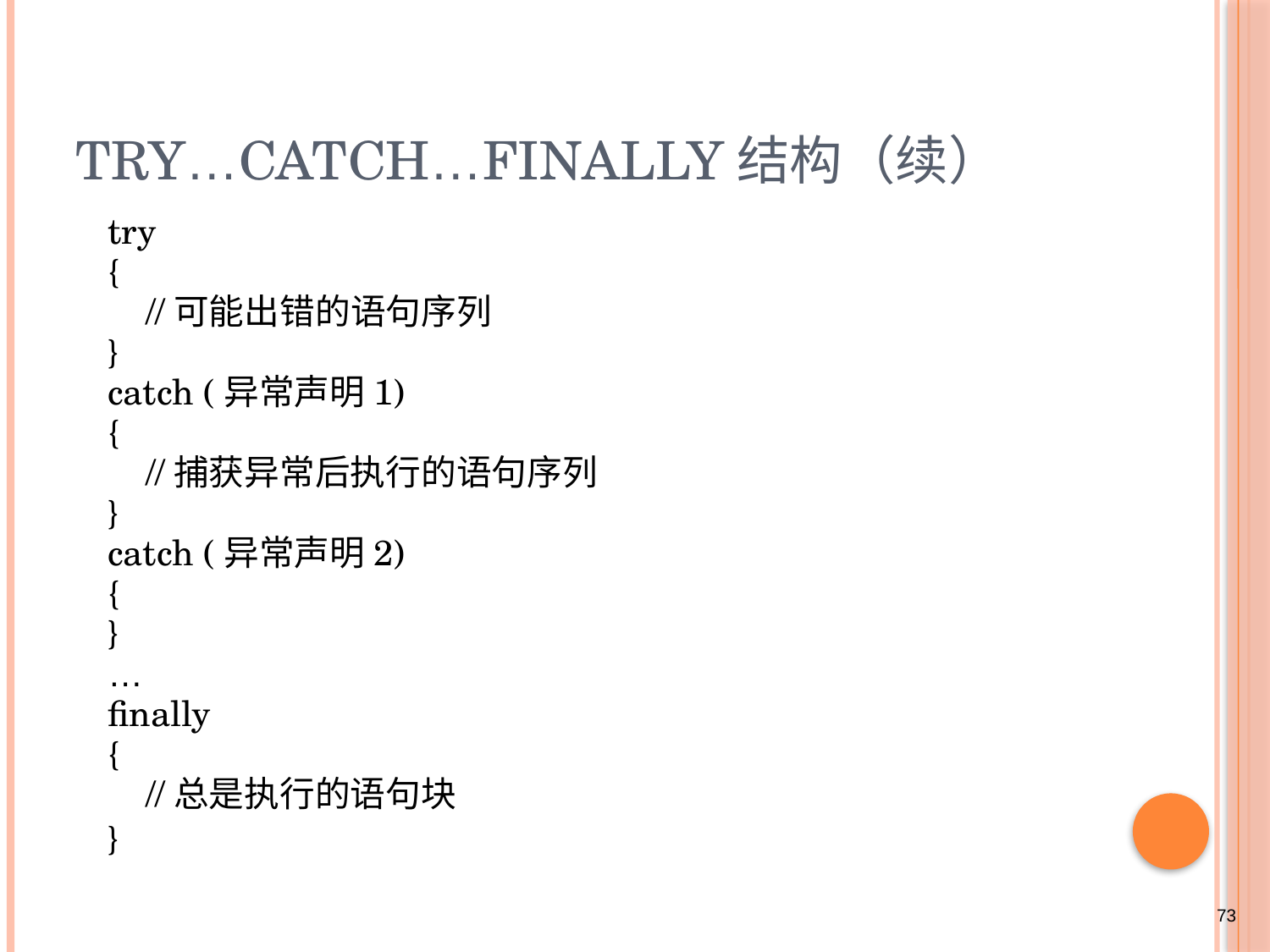

# try…catch…finally结构（续）
try
{
	//可能出错的语句序列
}
catch (异常声明1)
{
	//捕获异常后执行的语句序列
}
catch (异常声明2)
{
}
…
finally
{
	//总是执行的语句块
}
73